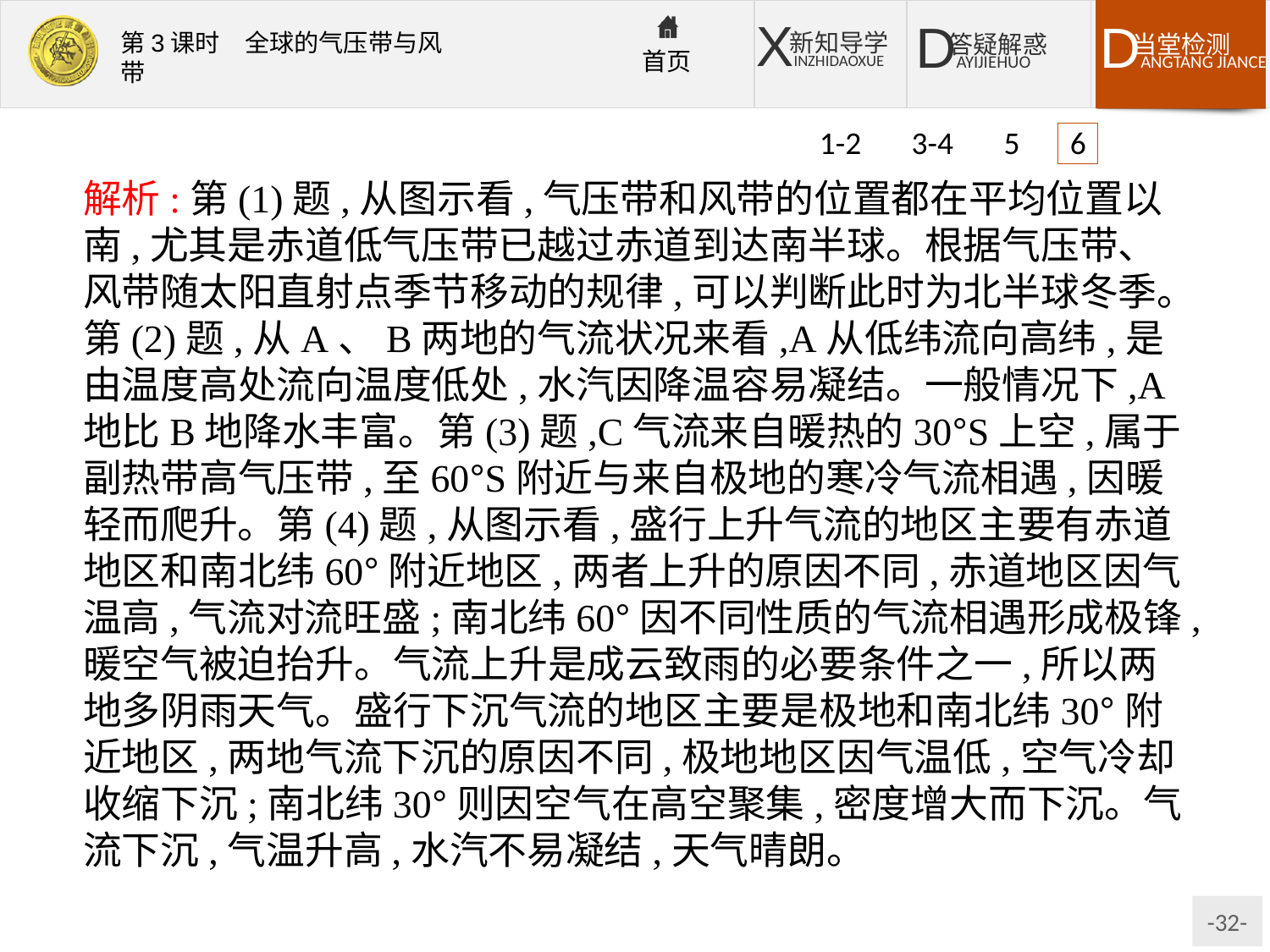

1-2       3-4       5       6

解析:第(1)题,从图示看,气压带和风带的位置都在平均位置以南,尤其是赤道低气压带已越过赤道到达南半球。根据气压带、风带随太阳直射点季节移动的规律,可以判断此时为北半球冬季。第(2)题,从A、B两地的气流状况来看,A从低纬流向高纬,是由温度高处流向温度低处,水汽因降温容易凝结。一般情况下,A地比B地降水丰富。第(3)题,C气流来自暖热的30°S上空,属于副热带高气压带,至60°S附近与来自极地的寒冷气流相遇,因暖轻而爬升。第(4)题,从图示看,盛行上升气流的地区主要有赤道地区和南北纬60°附近地区,两者上升的原因不同,赤道地区因气温高,气流对流旺盛;南北纬60°因不同性质的气流相遇形成极锋,暖空气被迫抬升。气流上升是成云致雨的必要条件之一,所以两地多阴雨天气。盛行下沉气流的地区主要是极地和南北纬30°附近地区,两地气流下沉的原因不同,极地地区因气温低,空气冷却收缩下沉;南北纬30°则因空气在高空聚集,密度增大而下沉。气流下沉,气温升高,水汽不易凝结,天气晴朗。